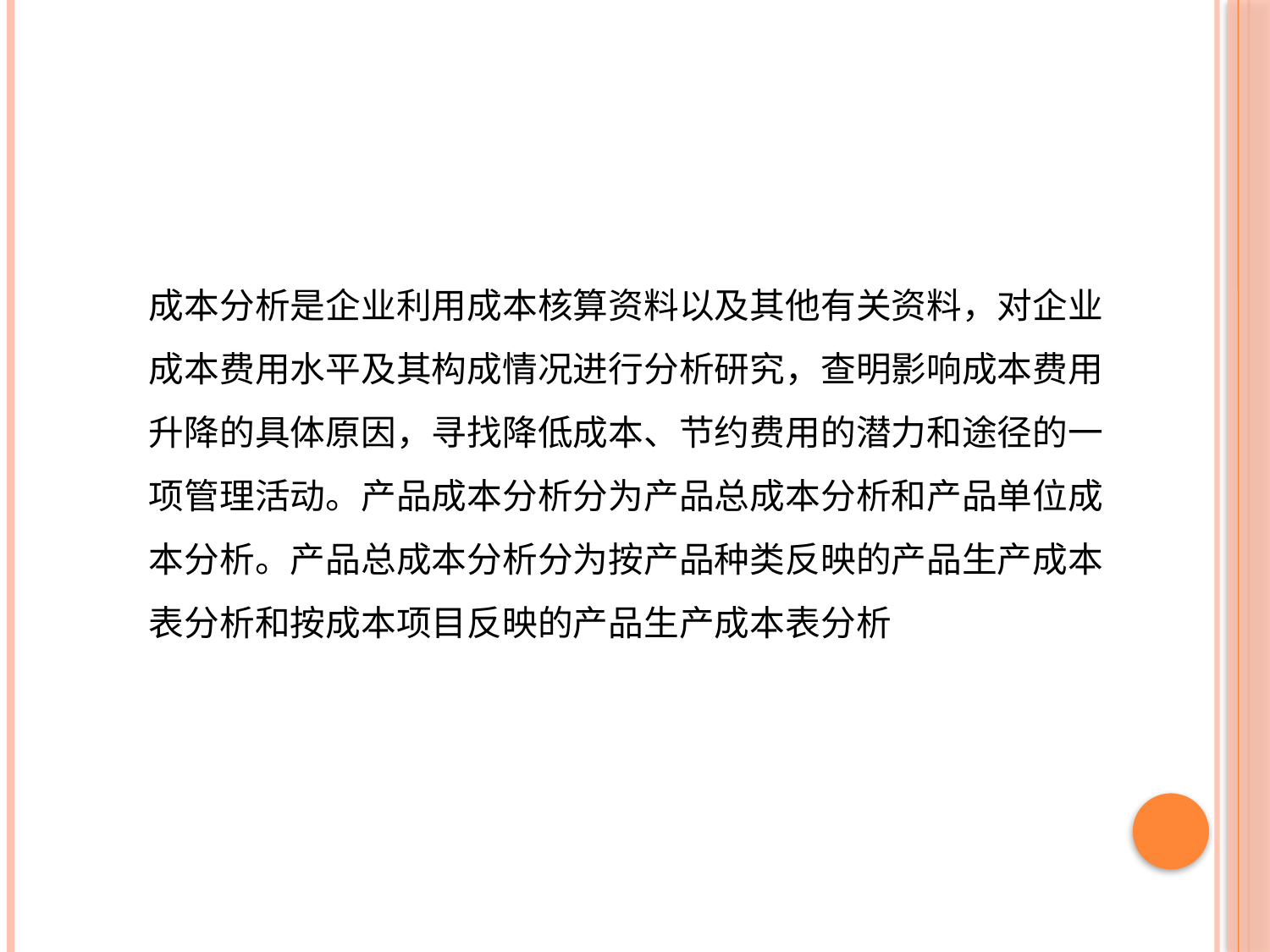

成本分析是企业利用成本核算资料以及其他有关资料，对企业成本费用水平及其构成情况进行分析研究，查明影响成本费用升降的具体原因，寻找降低成本、节约费用的潜力和途径的一项管理活动。产品成本分析分为产品总成本分析和产品单位成本分析。产品总成本分析分为按产品种类反映的产品生产成本表分析和按成本项目反映的产品生产成本表分析